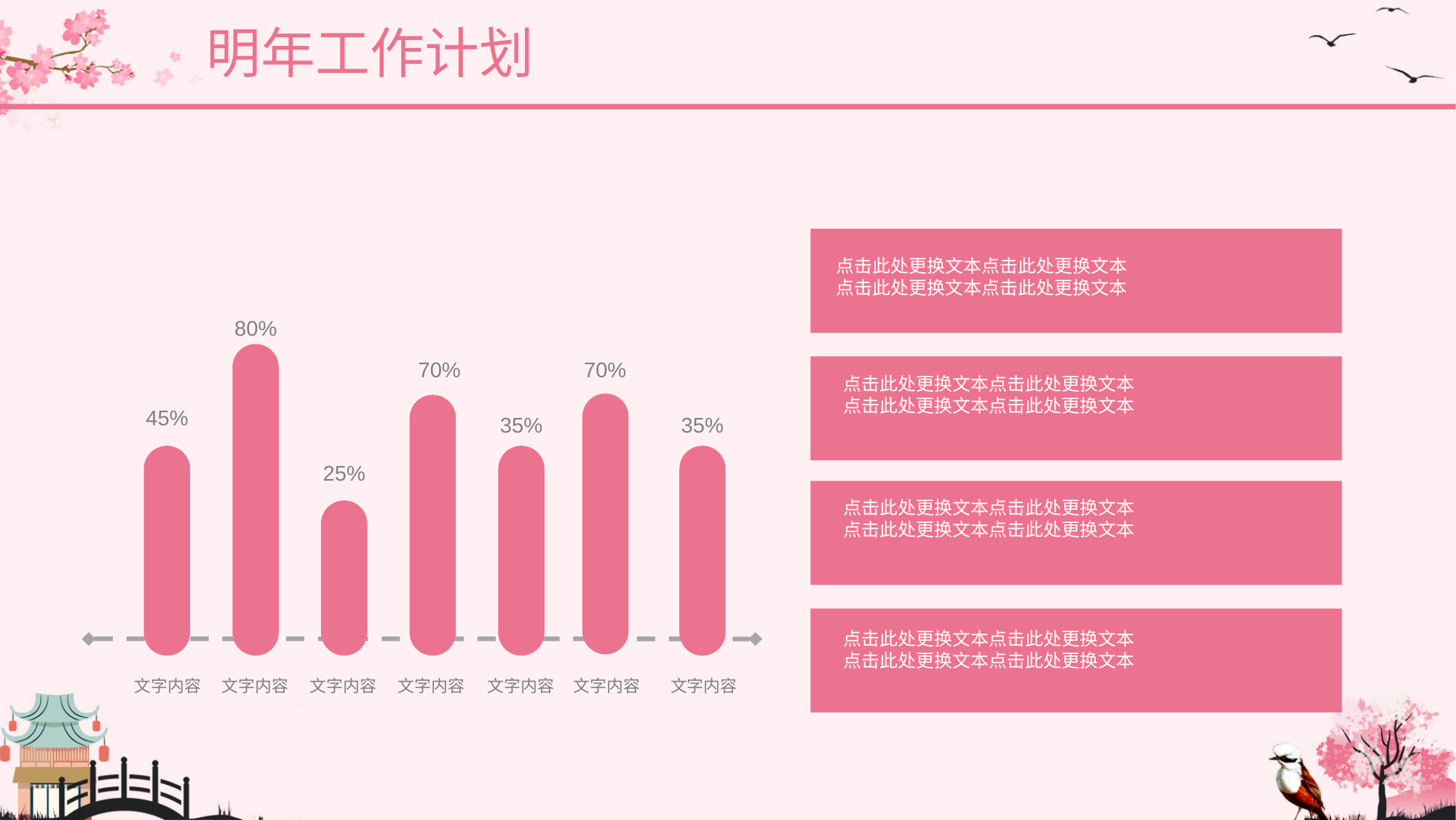

明年工作计划

点击此处更换文本点击此处更换文本
点击此处更换文本点击此处更换文本

点击此处更换文本点击此处更换文本
点击此处更换文本点击此处更换文本

点击此处更换文本点击此处更换文本
点击此处更换文本点击此处更换文本

点击此处更换文本点击此处更换文本
点击此处更换文本点击此处更换文本

80%

70%
70%

45%
35%
35%

25%

文字内容
文字内容
文字内容
文字内容
文字内容
文字内容
文字内容